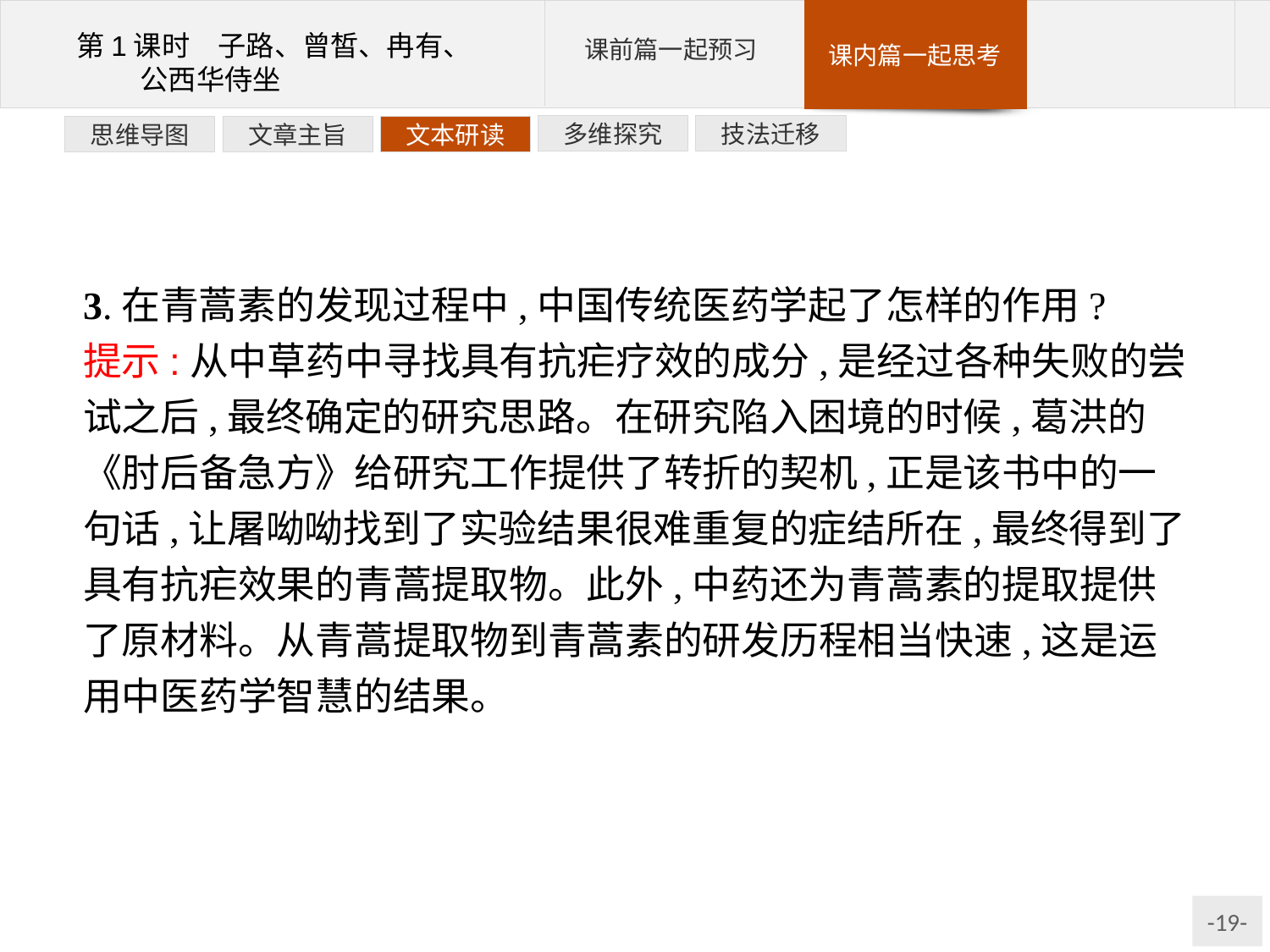

技法迁移
多维探究
文本研读
文章主旨
思维导图
3.在青蒿素的发现过程中,中国传统医药学起了怎样的作用?
提示:从中草药中寻找具有抗疟疗效的成分,是经过各种失败的尝试之后,最终确定的研究思路。在研究陷入困境的时候,葛洪的《肘后备急方》给研究工作提供了转折的契机,正是该书中的一句话,让屠呦呦找到了实验结果很难重复的症结所在,最终得到了具有抗疟效果的青蒿提取物。此外,中药还为青蒿素的提取提供了原材料。从青蒿提取物到青蒿素的研发历程相当快速,这是运用中医药学智慧的结果。